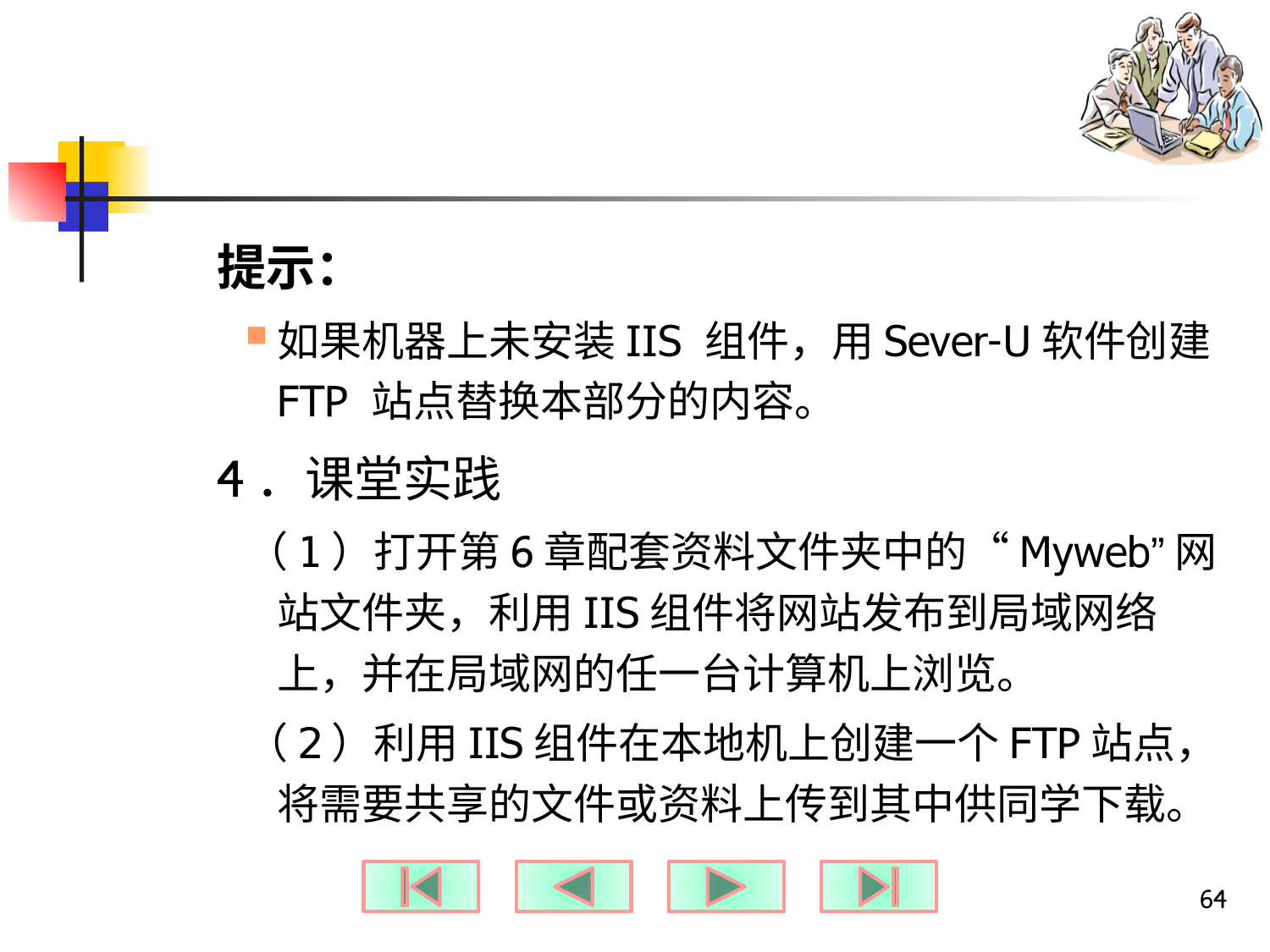

#
提示：
如果机器上未安装IIS 组件，用Sever-U软件创建FTP 站点替换本部分的内容。
4．课堂实践
（1）打开第6章配套资料文件夹中的“Myweb”网站文件夹，利用IIS组件将网站发布到局域网络上，并在局域网的任一台计算机上浏览。
（2）利用IIS组件在本地机上创建一个FTP站点，将需要共享的文件或资料上传到其中供同学下载。
64